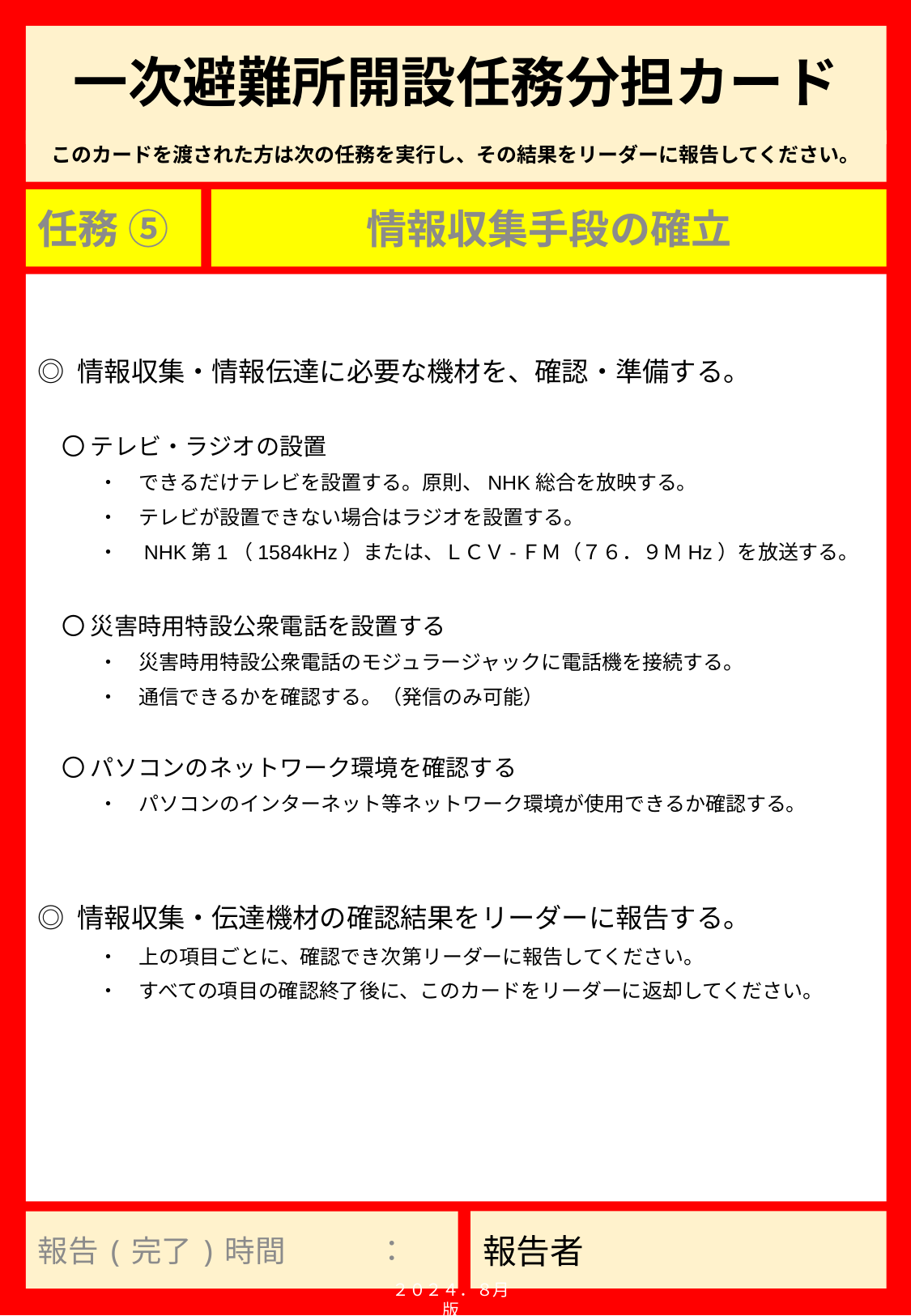

# 一次避難所開設任務分担カード
任務 ⑤
情報収集手段の確立

◎ 情報収集・情報伝達に必要な機材を、確認・準備する。

　〇 テレビ・ラジオの設置
　　　・　できるだけテレビを設置する。原則、NHK総合を放映する。
　　　・　テレビが設置できない場合はラジオを設置する。
　　　・　NHK第1（1584kHz）または、ＬＣＶ-ＦＭ（７６．９ＭHz）を放送する。

　〇 災害時用特設公衆電話を設置する
　　　・　災害時用特設公衆電話のモジュラージャックに電話機を接続する。
　　　・　通信できるかを確認する。（発信のみ可能）

　〇 パソコンのネットワーク環境を確認する
　　　・　パソコンのインターネット等ネットワーク環境が使用できるか確認する。

◎ 情報収集・伝達機材の確認結果をリーダーに報告する。
　　　・　上の項目ごとに、確認でき次第リーダーに報告してください。
　　　・　すべての項目の確認終了後に、このカードをリーダーに返却してください。
報告(完了)時間　　　：
２０２４．８月版